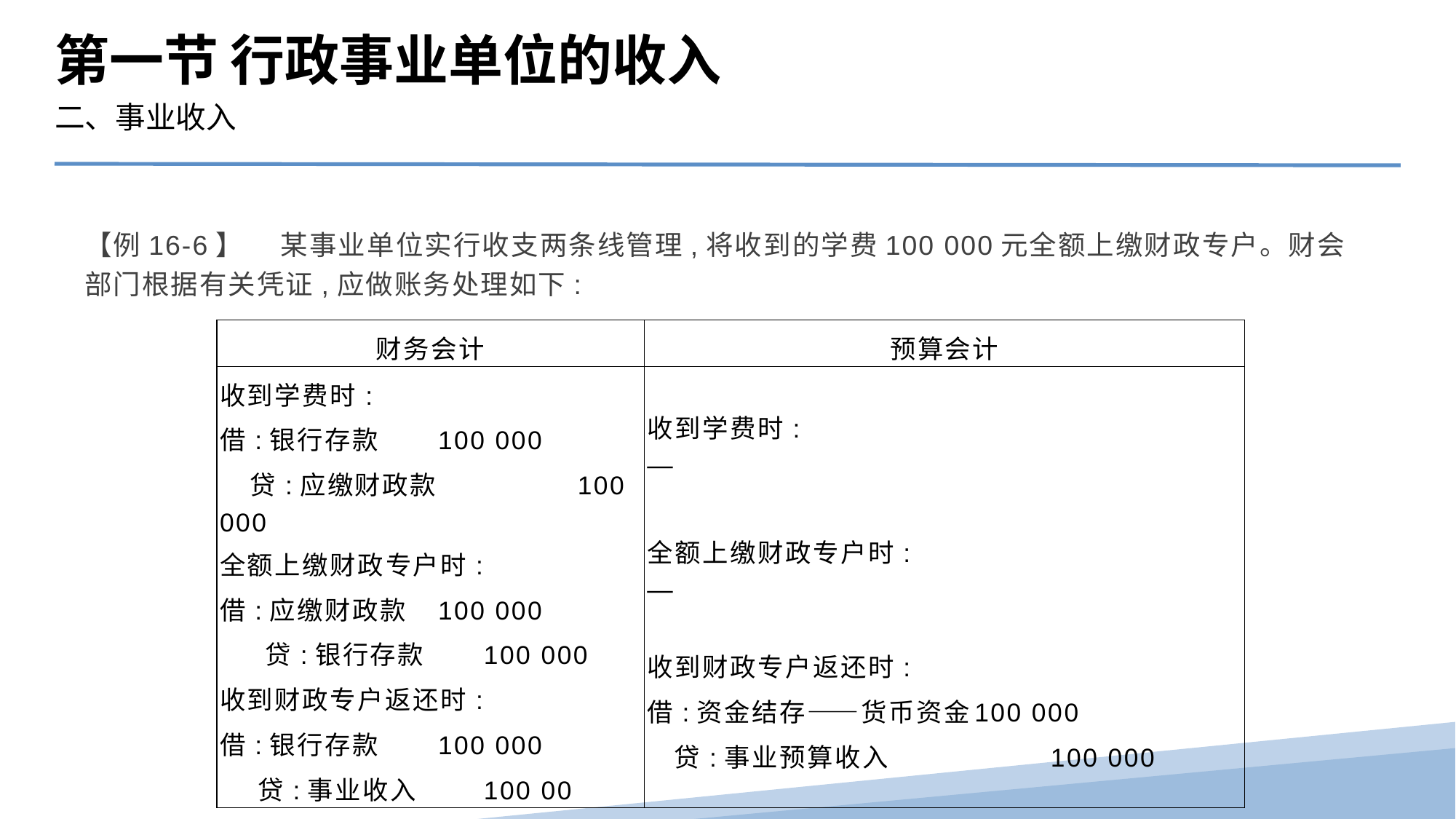

第一节 行政事业单位的收入
二、事业收入
【例16-6】　 某事业单位实行收支两条线管理,将收到的学费100 000元全额上缴财政专户。财会部门根据有关凭证,应做账务处理如下:
| 财务会计 | 预算会计 |
| --- | --- |
| 收到学费时: 借:银行存款 100 000 贷:应缴财政款 100 000 全额上缴财政专户时: 借:应缴财政款 100 000 贷:银行存款 100 000 收到财政专户返还时: 借:银行存款 100 000 贷:事业收入 100 00 | 收到学费时: — 　 全额上缴财政专户时: —   收到财政专户返还时: 借:资金结存——货币资金 100 000 贷:事业预算收入 100 000 |